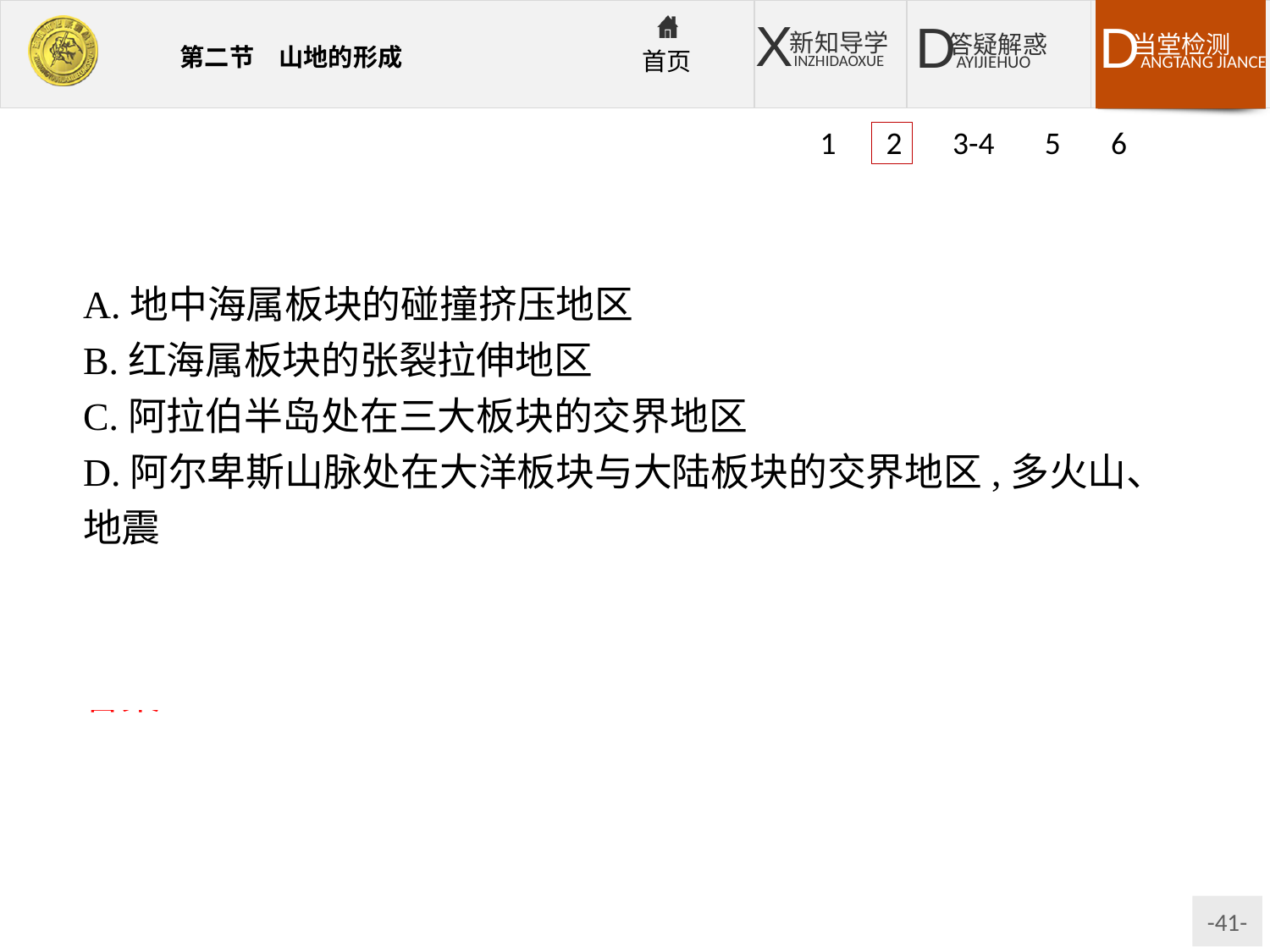

1       2       3-4       5       6

A.地中海属板块的碰撞挤压地区
B.红海属板块的张裂拉伸地区
C.阿拉伯半岛处在三大板块的交界地区
D.阿尔卑斯山脉处在大洋板块与大陆板块的交界地区,多火山、地震
解析:阿尔卑斯山脉是非洲板块和亚欧板块两大大陆板块碰撞挤压形成的。
答案:D